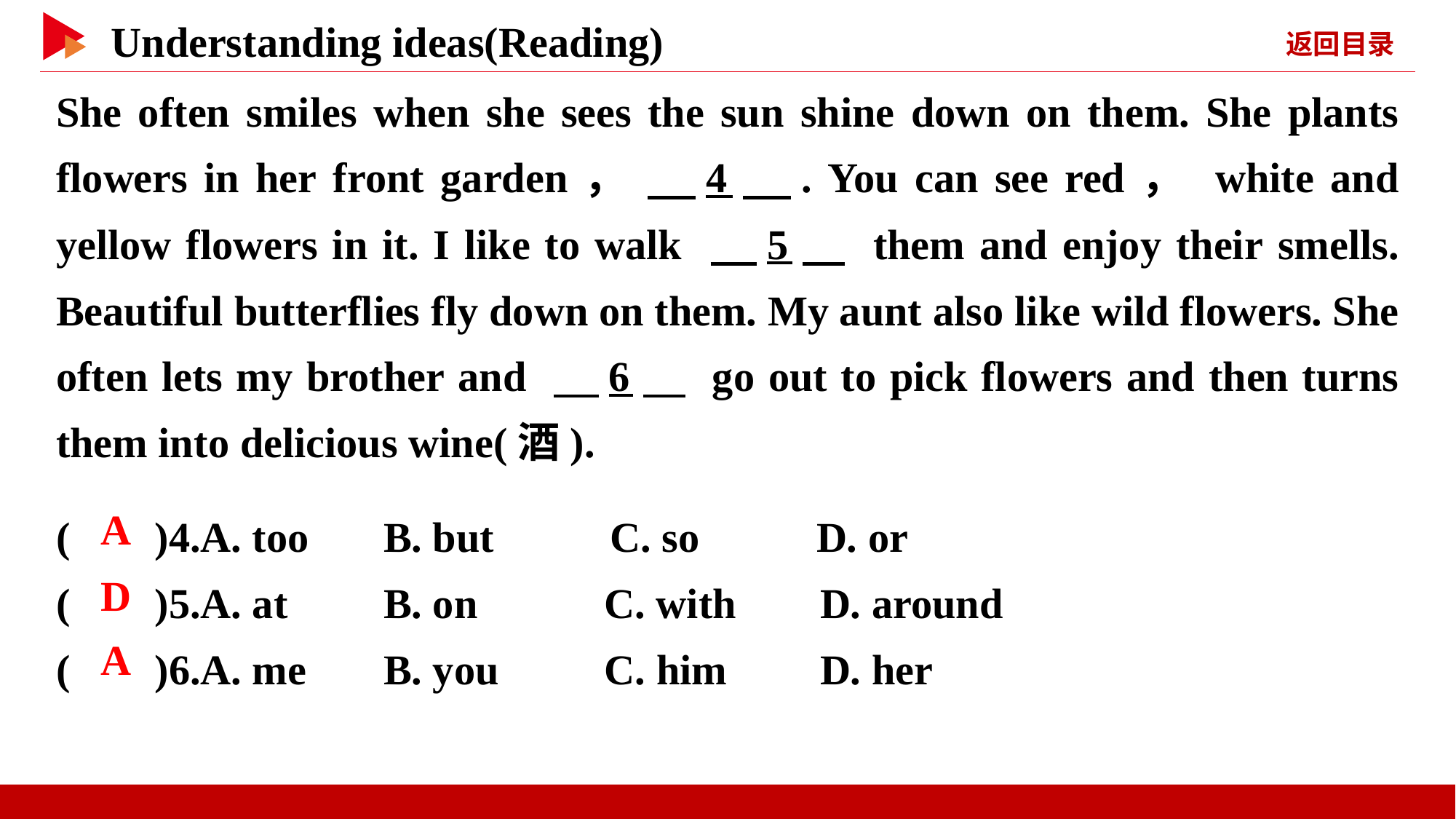

She often smiles when she sees the sun shine down on them. She plants flowers in her front garden， 　4　. You can see red， white and yellow flowers in it. I like to walk 　5　 them and enjoy their smells. Beautiful butterflies fly down on them. My aunt also like wild flowers. She often lets my brother and 　6　 go out to pick flowers and then turns them into delicious wine(酒).
(        )4.A. too	B. but           C. so	          D. or
(        )5.A. at	B. on            C. with	D. around
(        )6.A. me	B. you          C. him	D. her
   A
   D
   A